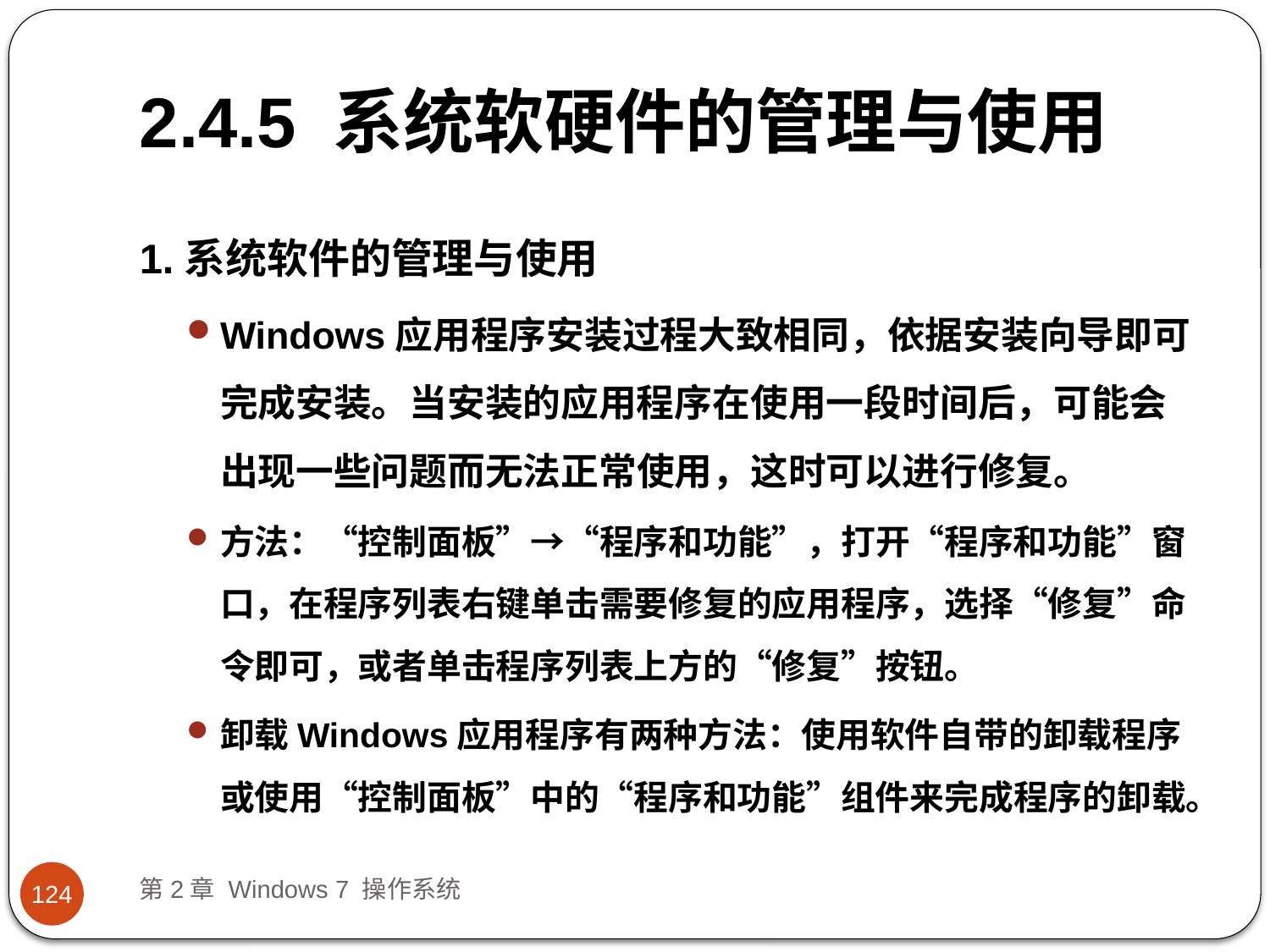

# 2.4.5 系统软硬件的管理与使用
1.系统软件的管理与使用
Windows应用程序安装过程大致相同，依据安装向导即可完成安装。当安装的应用程序在使用一段时间后，可能会出现一些问题而无法正常使用，这时可以进行修复。
方法：“控制面板”→“程序和功能”，打开“程序和功能”窗口，在程序列表右键单击需要修复的应用程序，选择“修复”命令即可，或者单击程序列表上方的“修复”按钮。
卸载Windows应用程序有两种方法：使用软件自带的卸载程序或使用“控制面板”中的“程序和功能”组件来完成程序的卸载。
第2章 Windows 7 操作系统
124